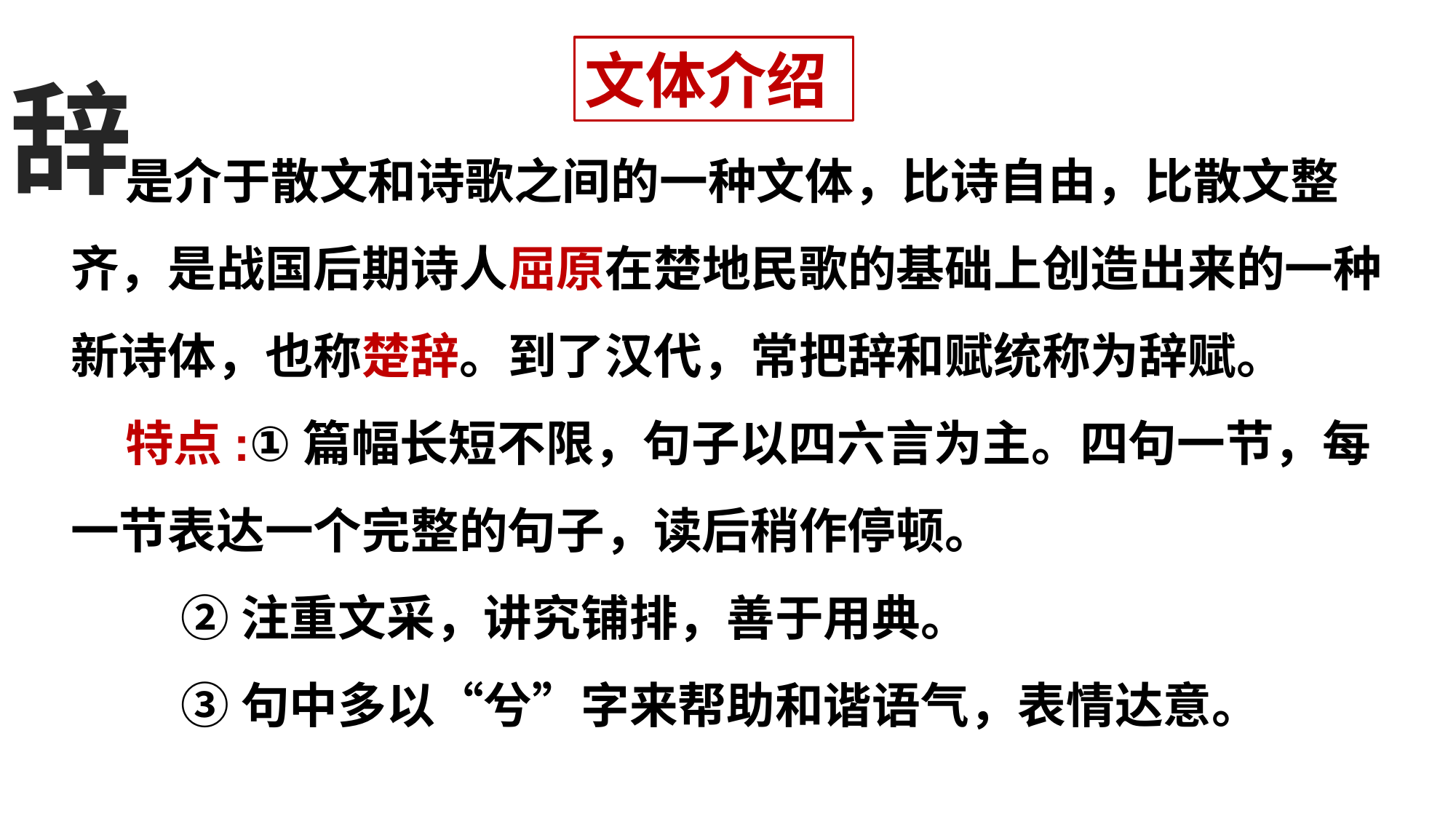

文体介绍
辞
是介于散文和诗歌之间的一种文体，比诗自由，比散文整齐，是战国后期诗人屈原在楚地民歌的基础上创造出来的一种新诗体，也称楚辞。到了汉代，常把辞和赋统称为辞赋。
特点:①篇幅长短不限，句子以四六言为主。四句一节，每一节表达一个完整的句子，读后稍作停顿。
     ②注重文采，讲究铺排，善于用典。
     ③句中多以“兮”字来帮助和谐语气，表情达意。